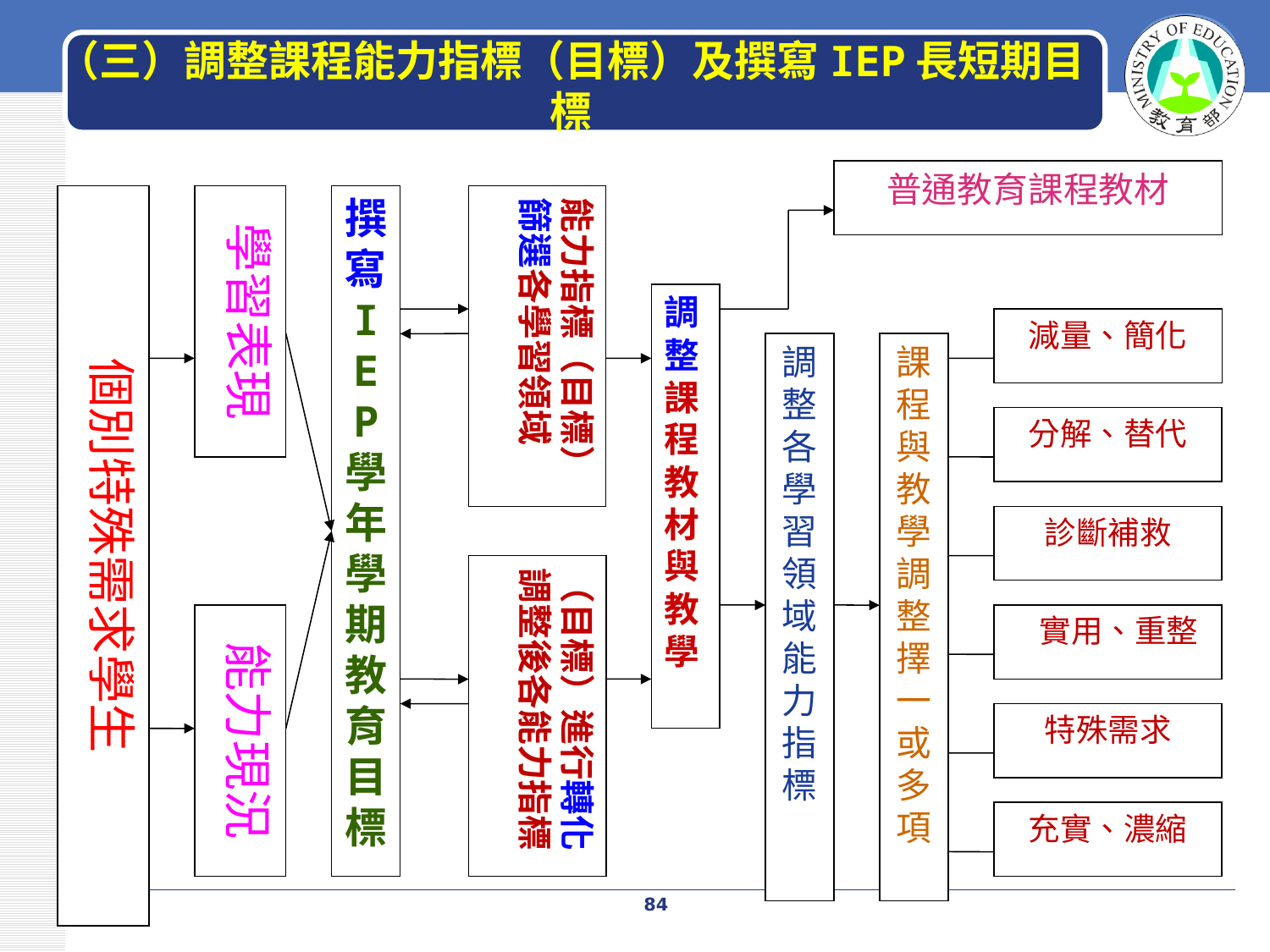

# （三）調整課程能力指標（目標）及撰寫IEP長短期目標

普通教育課程教材
個別特殊需求學生
學習表現
撰寫I
E
P
學年學期教育目標
能力指標（目標）
篩選各學習領域

調整課程教材與教學

  減量、簡化

調整各學習領域能力指標
課程與教學調整擇一或多項

  分解、替代

診斷補救

（目標）進行轉化
調整後各能力指標

能力現況

  實用、重整

特殊需求

充實、濃縮

84